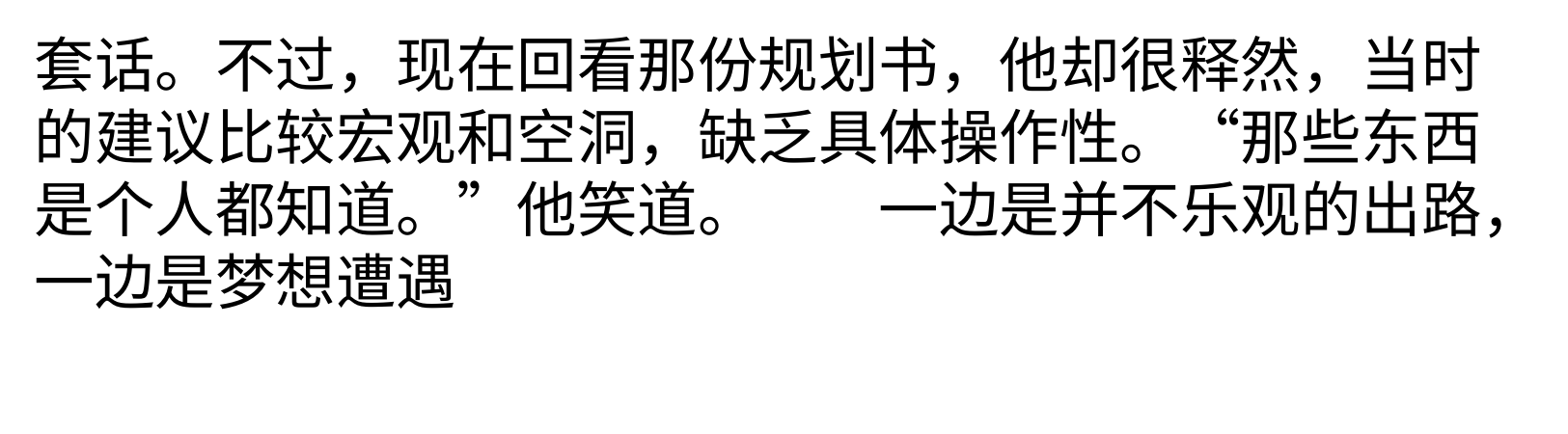

套话。不过，现在回看那份规划书，他却很释然，当时的建议比较宏观和空洞，缺乏具体操作性。“那些东西是个人都知道。”他笑道。　　一边是并不乐观的出路，一边是梦想遭遇